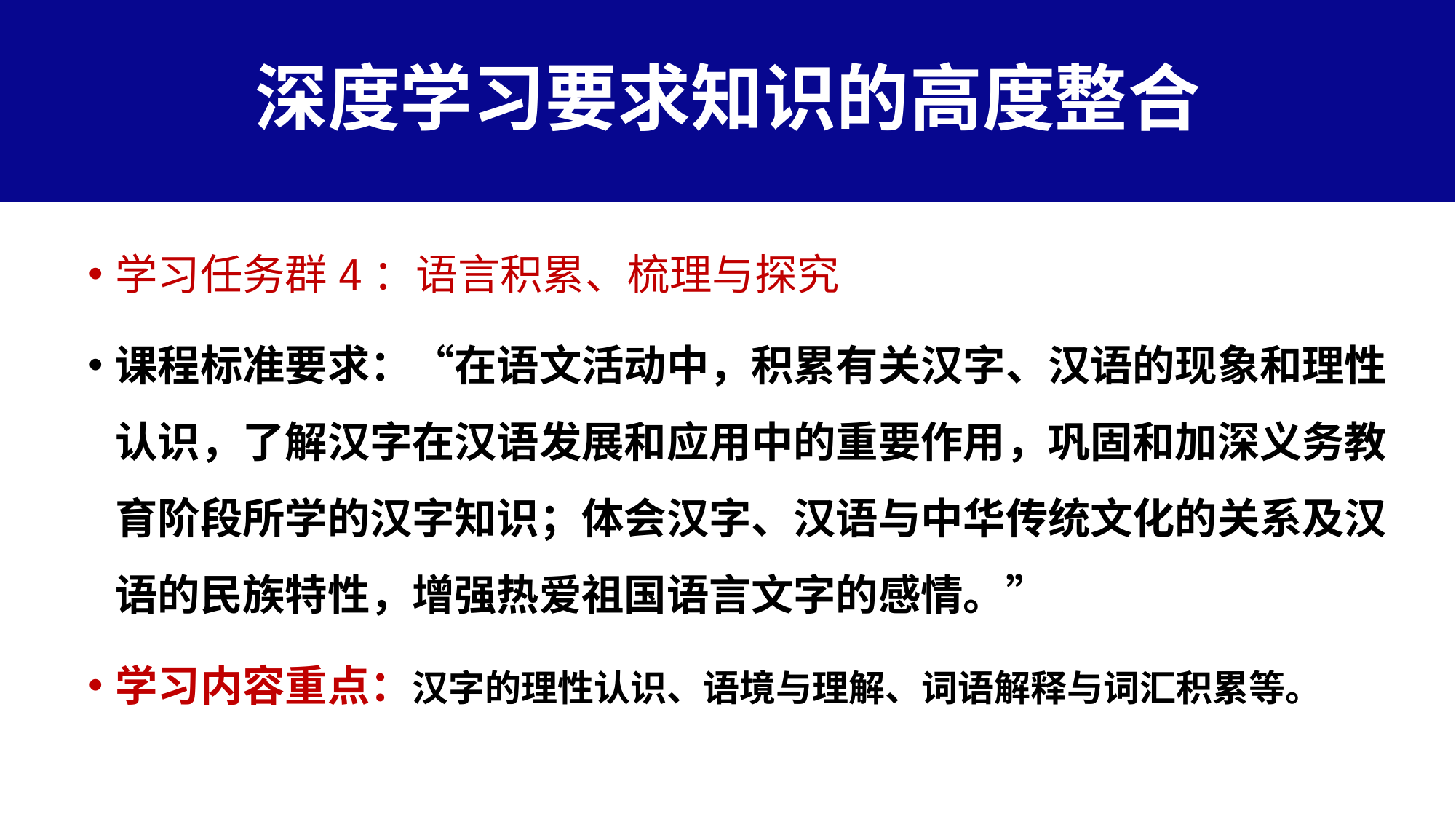

# 深度学习要求知识的高度整合
学习任务群4：语言积累、梳理与探究
课程标准要求：“在语文活动中，积累有关汉字、汉语的现象和理性认识，了解汉字在汉语发展和应用中的重要作用，巩固和加深义务教育阶段所学的汉字知识；体会汉字、汉语与中华传统文化的关系及汉语的民族特性，增强热爱祖国语言文字的感情。”
学习内容重点：汉字的理性认识、语境与理解、词语解释与词汇积累等。